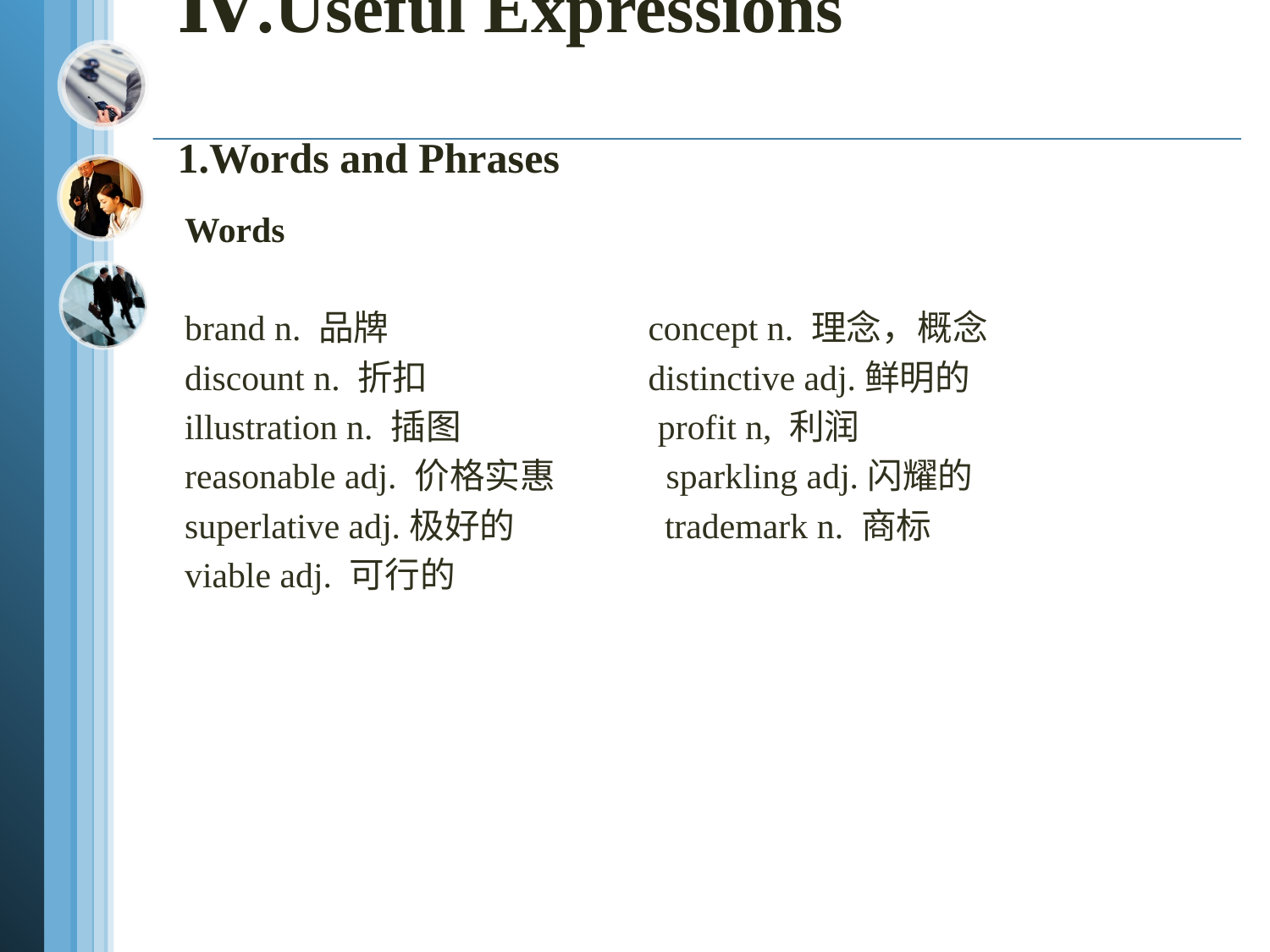

# Ⅳ.Useful Expressions 1.Words and Phrases
Words

brand n. 品牌                                concept n. 理念，概念
discount n. 折扣                           distinctive adj.鲜明的
illustration n. 插图                        profit n, 利润
reasonable adj. 价格实惠             sparkling adj.闪耀的
superlative adj.极好的                  trademark n. 商标
viable adj. 可行的